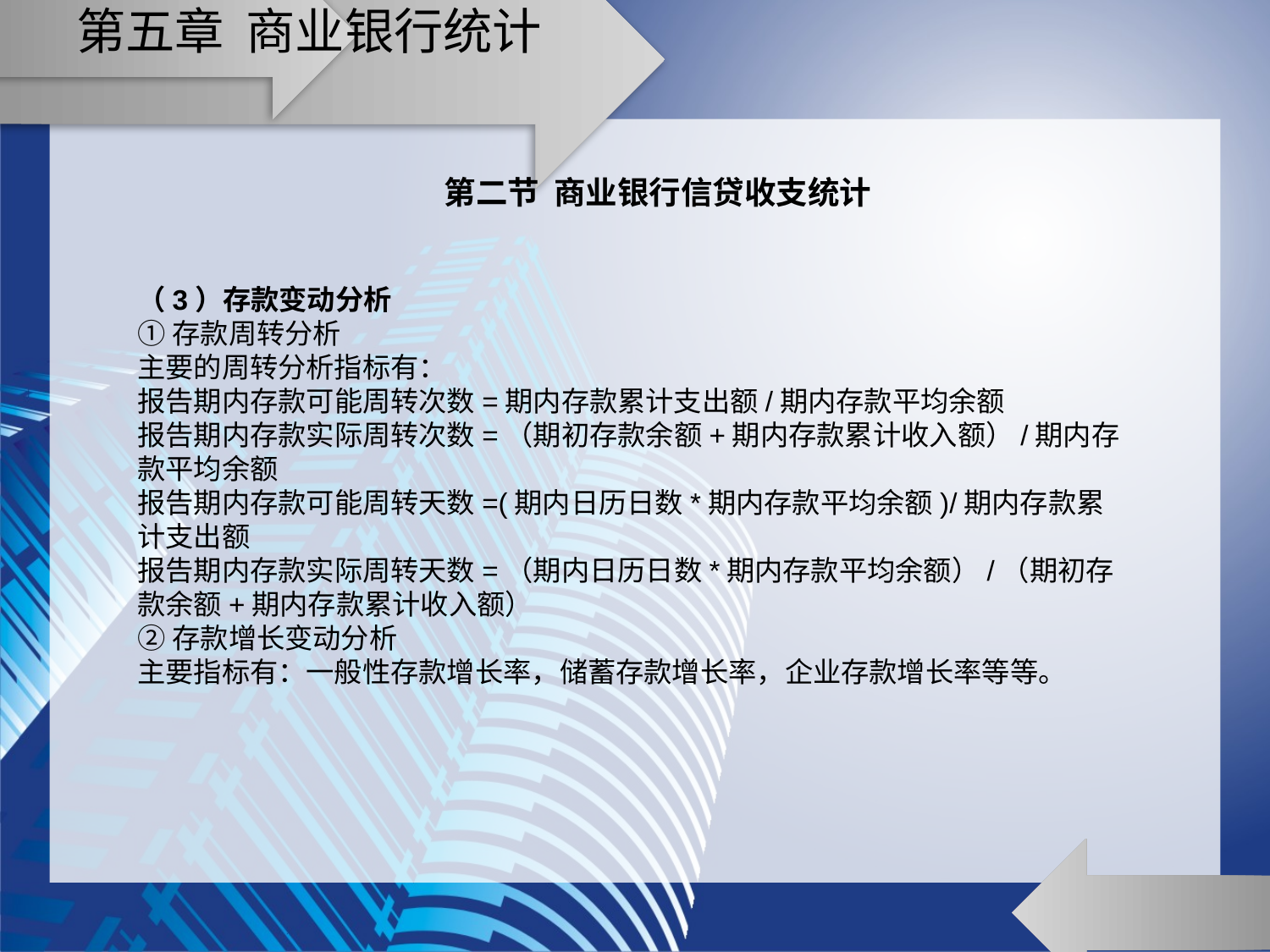

# 第五章  商业银行统计
第二节  商业银行信贷收支统计
（3）存款变动分析
①存款周转分析
主要的周转分析指标有：
报告期内存款可能周转次数=期内存款累计支出额/期内存款平均余额
报告期内存款实际周转次数=（期初存款余额+期内存款累计收入额）/期内存款平均余额
报告期内存款可能周转天数=(期内日历日数*期内存款平均余额)/期内存款累计支出额
报告期内存款实际周转天数=（期内日历日数*期内存款平均余额）/（期初存款余额+期内存款累计收入额）
②存款增长变动分析
主要指标有：一般性存款增长率，储蓄存款增长率，企业存款增长率等等。